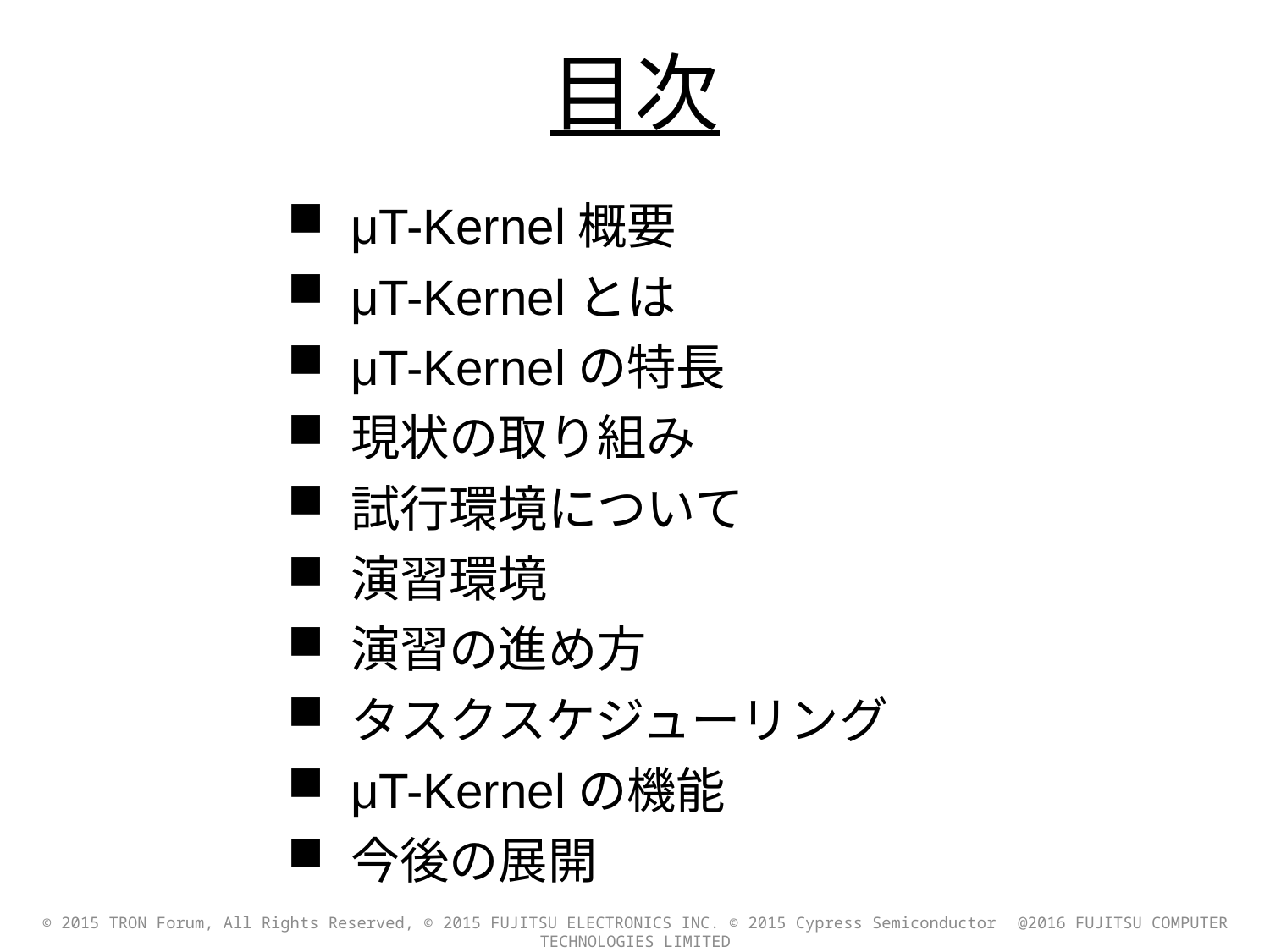

目次
μT-Kernel概要
μT-Kernelとは
μT-Kernelの特長
現状の取り組み
試行環境について
演習環境
演習の進め方
タスクスケジューリング
μT-Kernelの機能
今後の展開